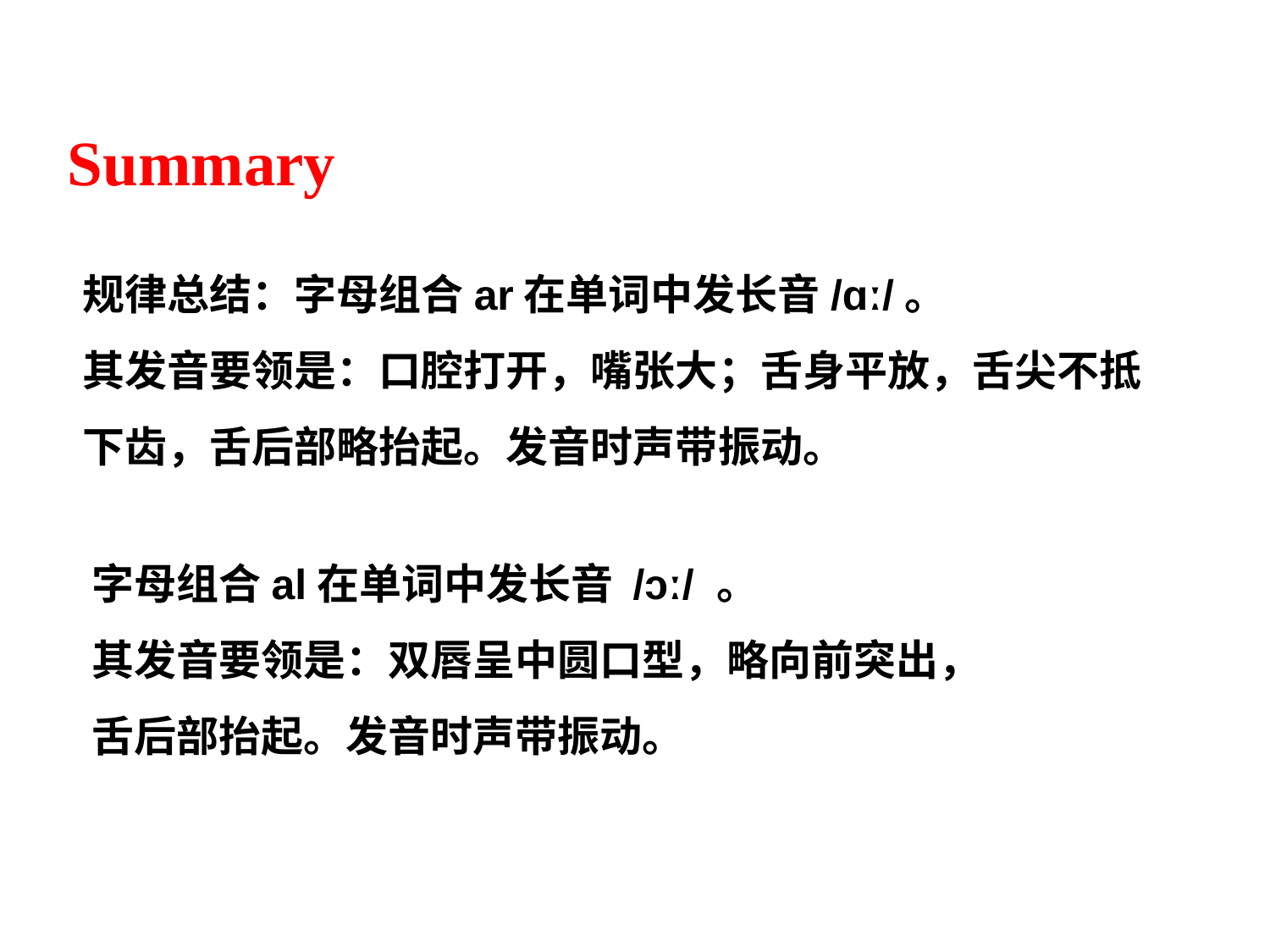

Summary
规律总结：字母组合ar在单词中发长音/ɑː/。
其发音要领是：口腔打开，嘴张大；舌身平放，舌尖不抵
下齿，舌后部略抬起。发音时声带振动。
字母组合al在单词中发长音 /ɔː/ 。
其发音要领是：双唇呈中圆口型，略向前突出，
舌后部抬起。发音时声带振动。